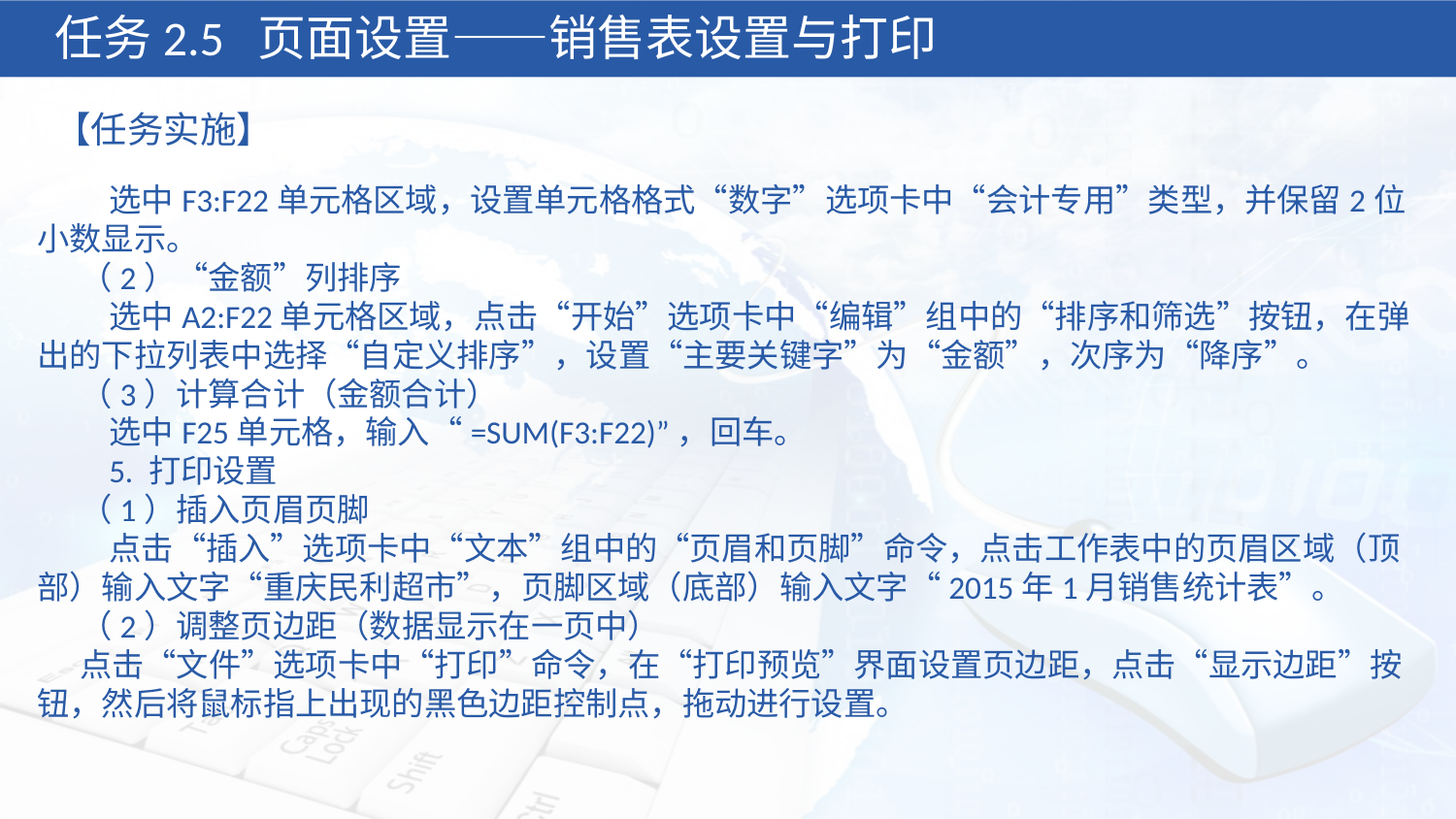

任务2.5  页面设置——销售表设置与打印
【任务实施】
   选中F3:F22单元格区域，设置单元格格式“数字”选项卡中“会计专用”类型，并保留2位小数显示。
（2）“金额”列排序
   选中A2:F22单元格区域，点击“开始”选项卡中“编辑”组中的“排序和筛选”按钮，在弹出的下拉列表中选择“自定义排序”，设置“主要关键字”为“金额”，次序为“降序”。
（3）计算合计（金额合计）
   选中F25单元格，输入“=SUM(F3:F22)”，回车。
    5. 打印设置
（1）插入页眉页脚
   点击“插入”选项卡中“文本”组中的“页眉和页脚”命令，点击工作表中的页眉区域（顶部）输入文字“重庆民利超市”，页脚区域（底部）输入文字“2015年1月销售统计表”。
（2）调整页边距（数据显示在一页中）
点击“文件”选项卡中“打印”命令，在“打印预览”界面设置页边距，点击“显示边距”按钮，然后将鼠标指上出现的黑色边距控制点，拖动进行设置。